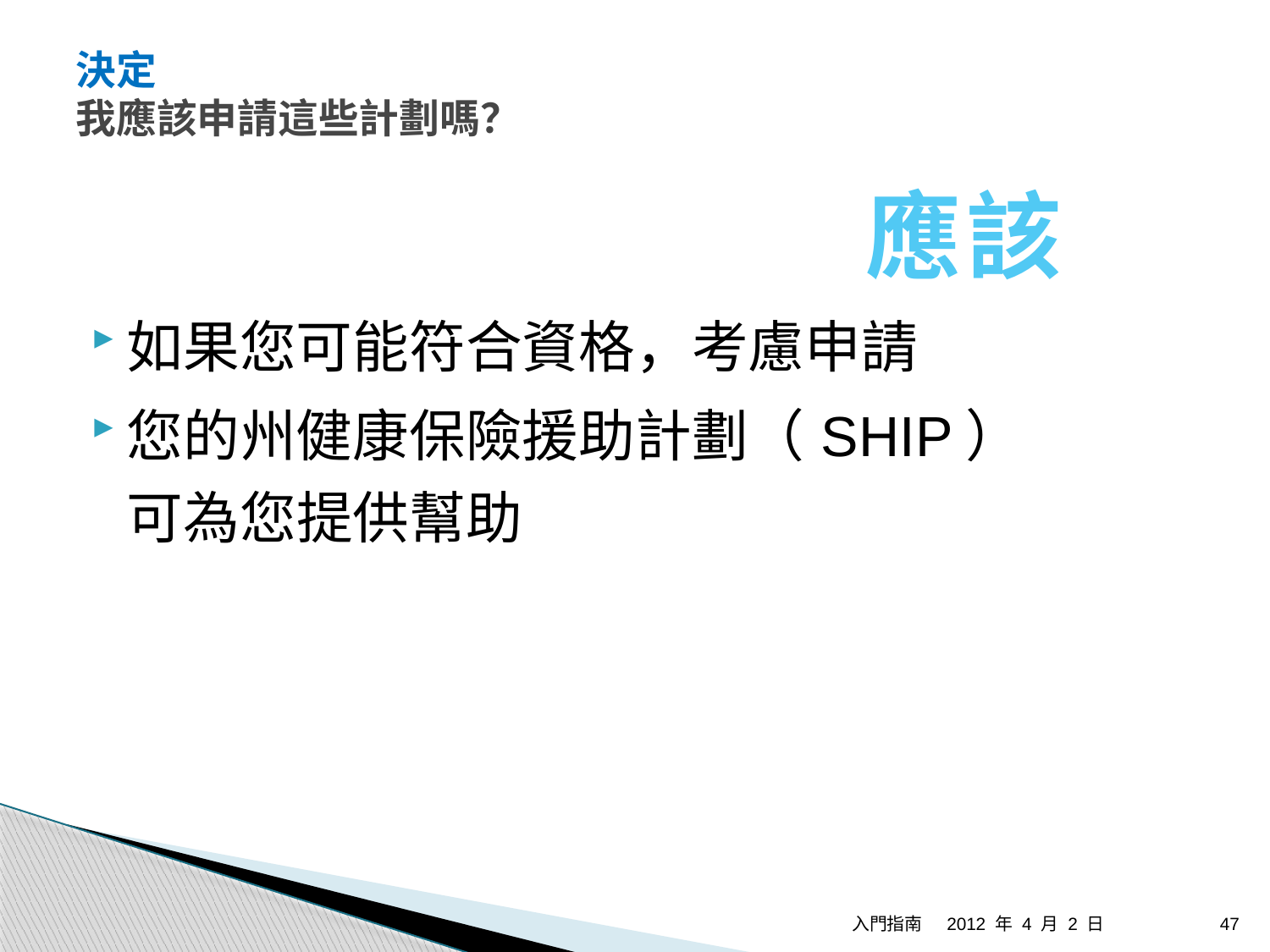

# 決定 我應該申請這些計劃嗎？
應該
如果您可能符合資格，考慮申請
您的州健康保險援助計劃（SHIP）
可為您提供幫助

入門指南
2012 年 4 月 2 日
47